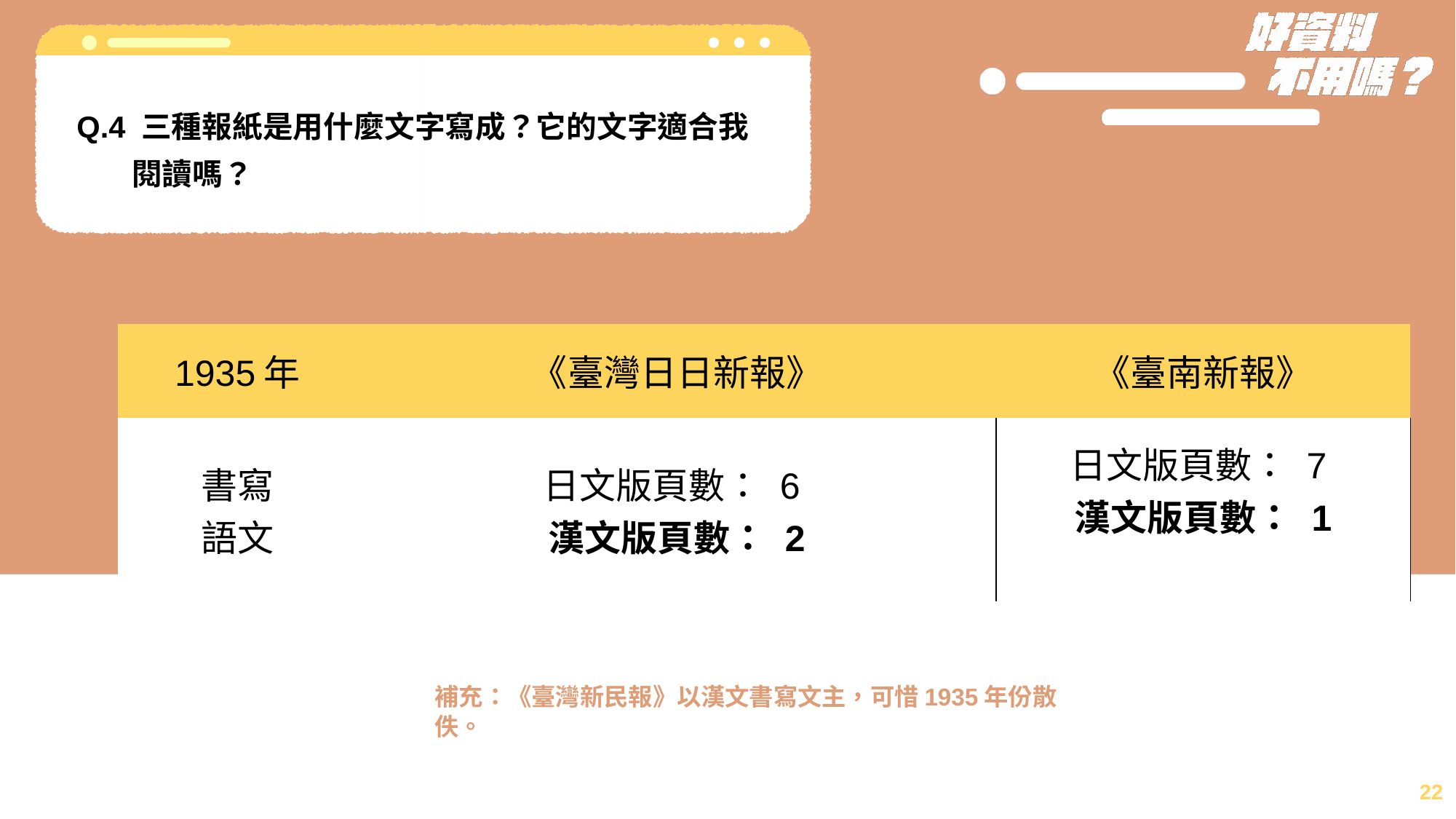

Q.4 三種報紙是用什麼文字寫成？它的文字適合我
        閱讀嗎？
| 1935年 | 《臺灣日日新報》 | 《臺南新報》 |
| --- | --- | --- |
| 書寫 語文 | 日文版頁數： 6 漢文版頁數： 2 | 日文版頁數： 7 漢文版頁數： 1 |
補充：《臺灣新民報》以漢文書寫文主，可惜1935年份散佚。